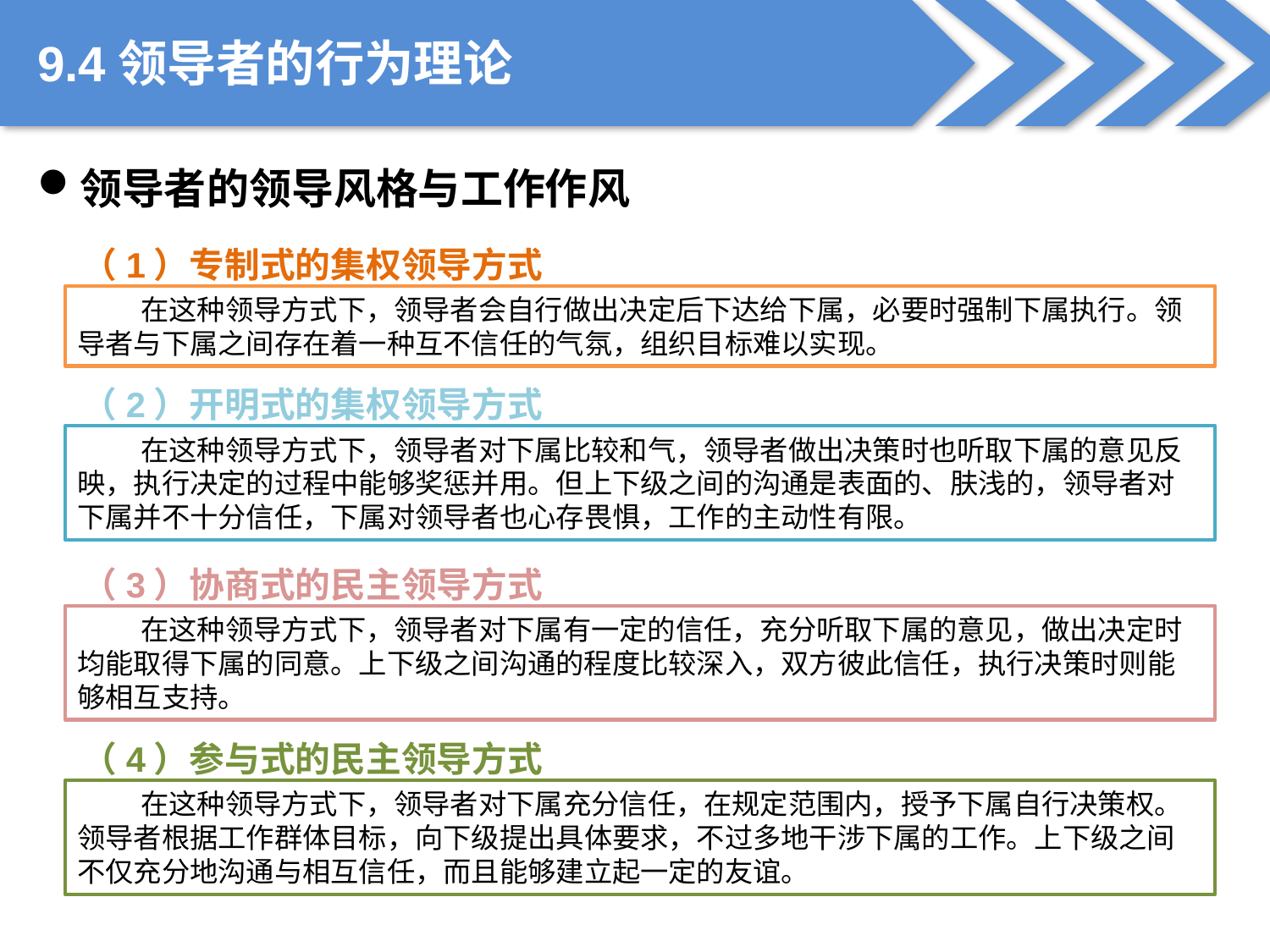

9.4领导者的行为理论
领导者的领导风格与工作作风
（1）专制式的集权领导方式
在这种领导方式下，领导者会自行做出决定后下达给下属，必要时强制下属执行。领导者与下属之间存在着一种互不信任的气氛，组织目标难以实现。
（2）开明式的集权领导方式
在这种领导方式下，领导者对下属比较和气，领导者做出决策时也听取下属的意见反映，执行决定的过程中能够奖惩并用。但上下级之间的沟通是表面的、肤浅的，领导者对下属并不十分信任，下属对领导者也心存畏惧，工作的主动性有限。
（3）协商式的民主领导方式
在这种领导方式下，领导者对下属有一定的信任，充分听取下属的意见，做出决定时均能取得下属的同意。上下级之间沟通的程度比较深入，双方彼此信任，执行决策时则能够相互支持。
（4）参与式的民主领导方式
在这种领导方式下，领导者对下属充分信任，在规定范围内，授予下属自行决策权。领导者根据工作群体目标，向下级提出具体要求，不过多地干涉下属的工作。上下级之间不仅充分地沟通与相互信任，而且能够建立起一定的友谊。